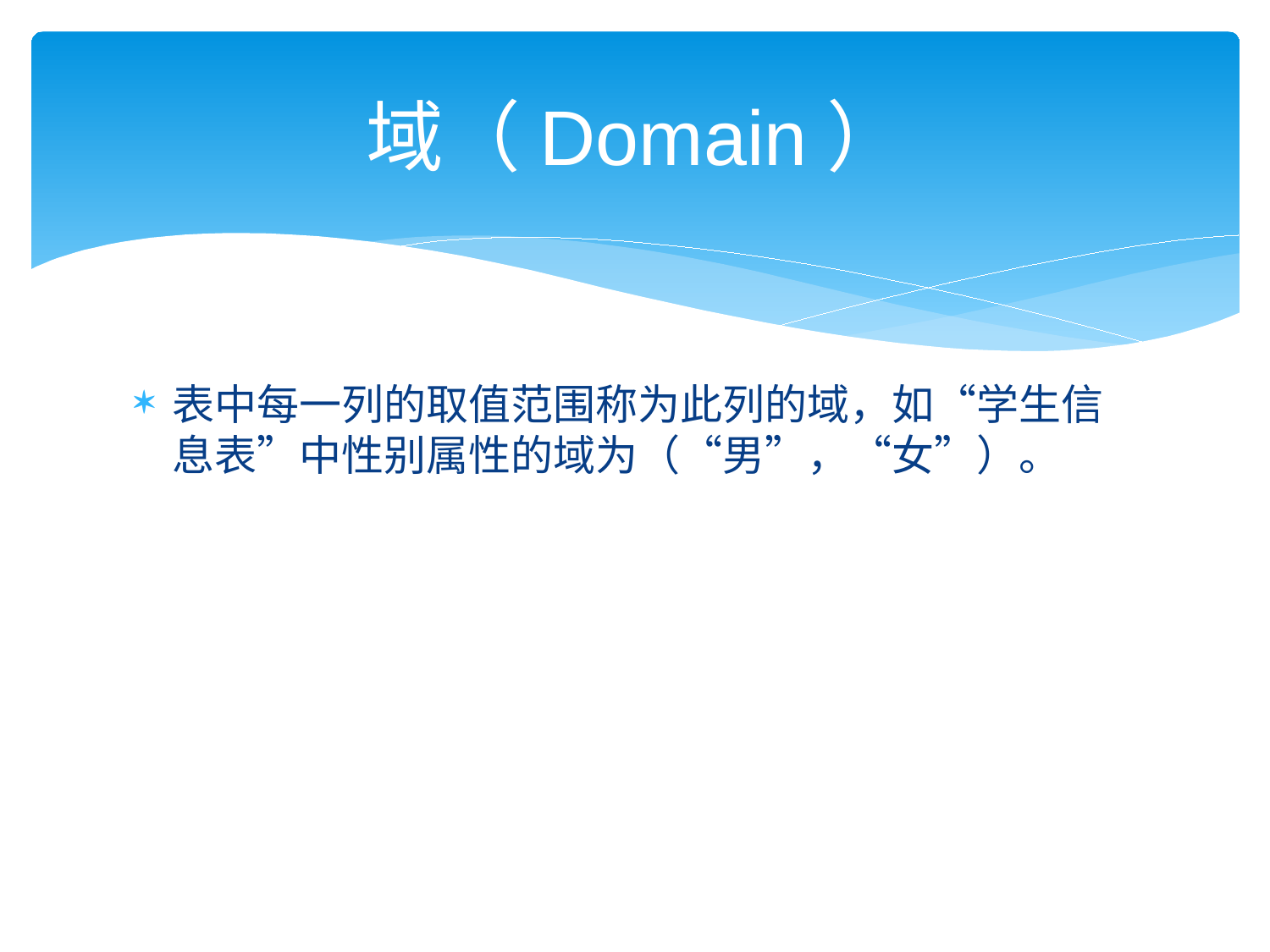

# 域（Domain）
表中每一列的取值范围称为此列的域，如“学生信息表”中性别属性的域为（“男”，“女”）。